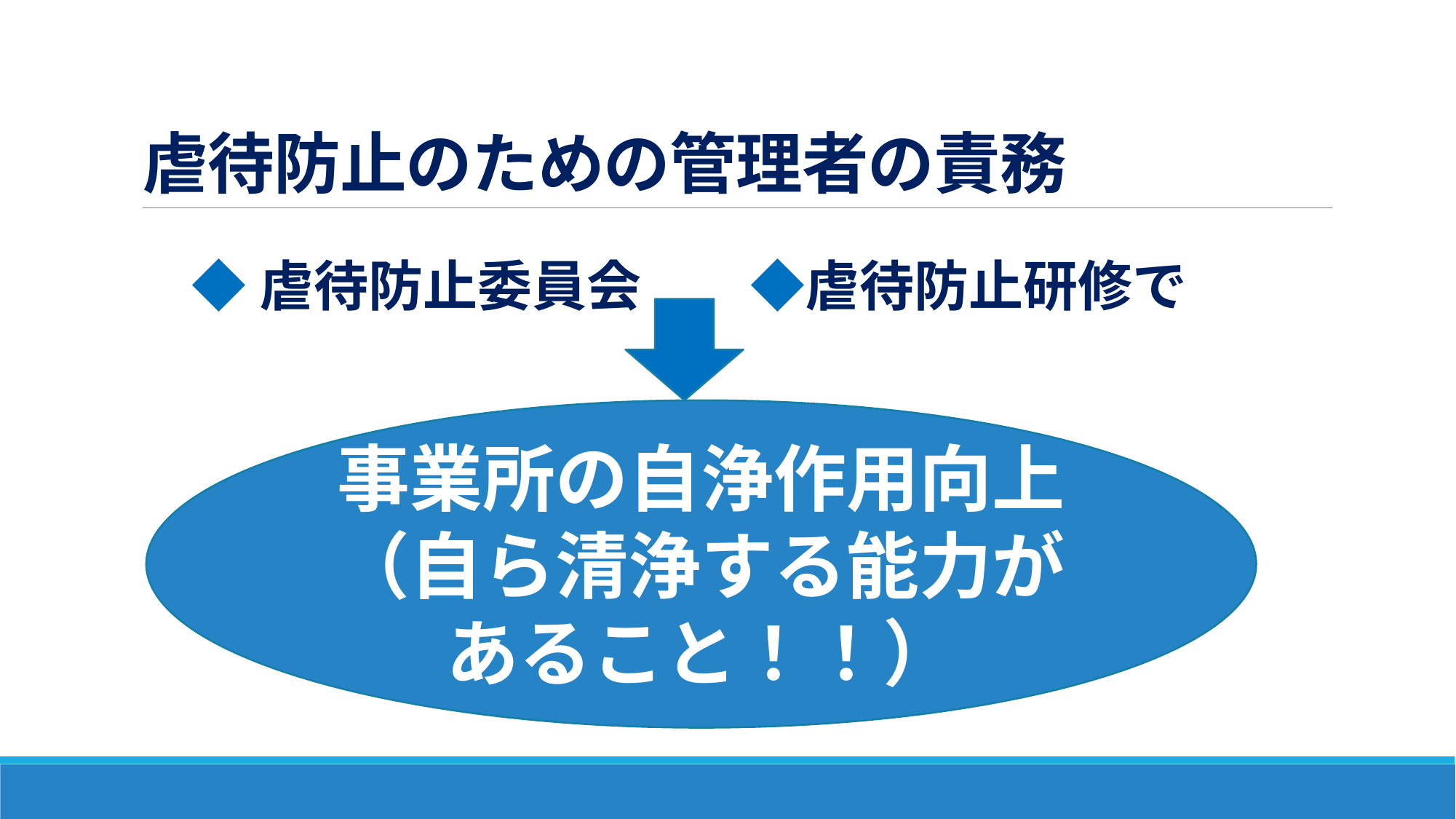

# 虐待防止のための管理者の責務
◆虐待防止委員会　　◆虐待防止研修で

事業所の自浄作用向上
（自ら清浄する能力があること！！）